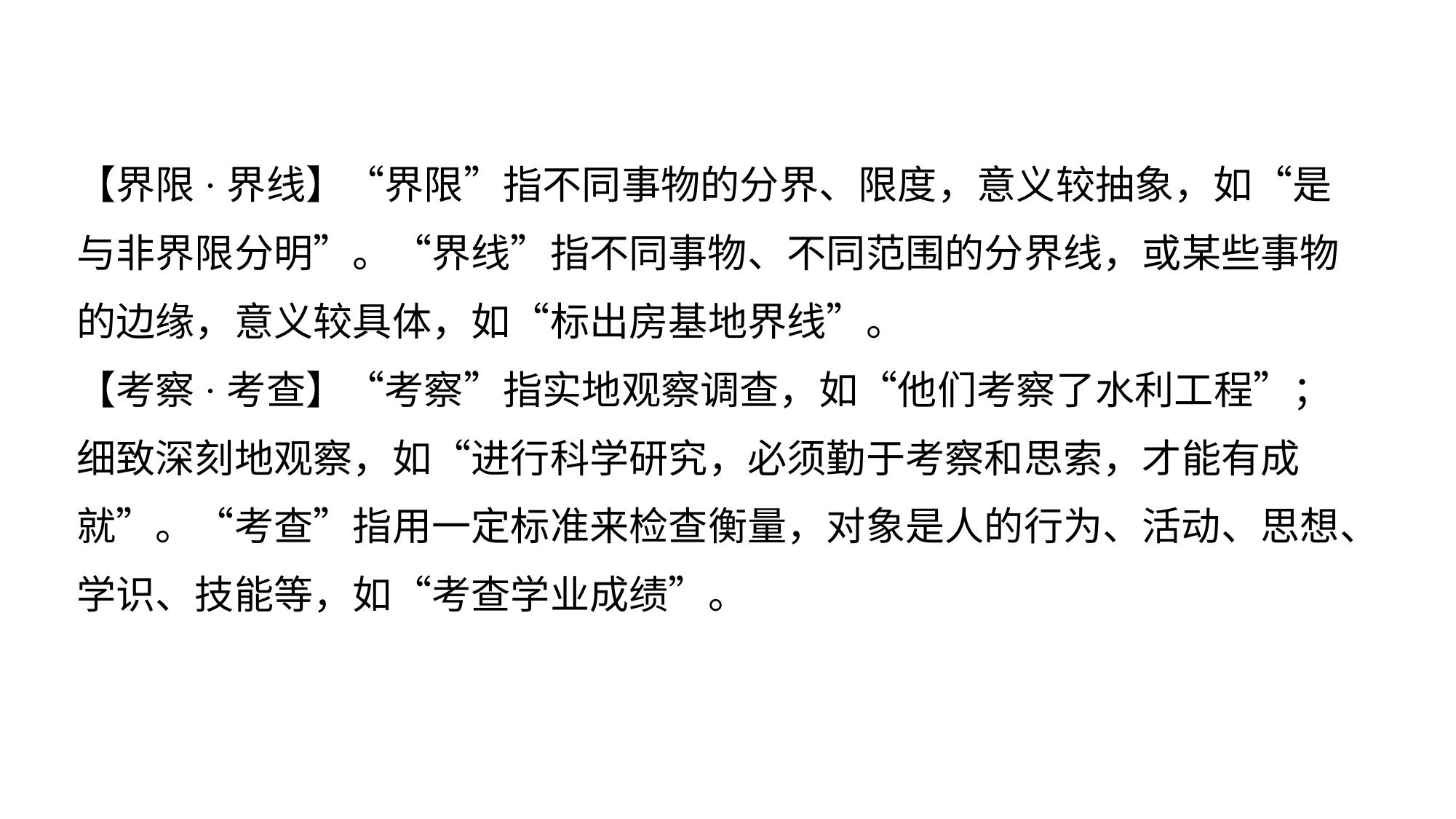

【界限·界线】“界限”指不同事物的分界、限度，意义较抽象，如“是与非界限分明”。“界线”指不同事物、不同范围的分界线，或某些事物的边缘，意义较具体，如“标出房基地界线”。
【考察·考查】“考察”指实地观察调查，如“他们考察了水利工程”；细致深刻地观察，如“进行科学研究，必须勤于考察和思索，才能有成就”。“考查”指用一定标准来检查衡量，对象是人的行为、活动、思想、学识、技能等，如“考查学业成绩”。